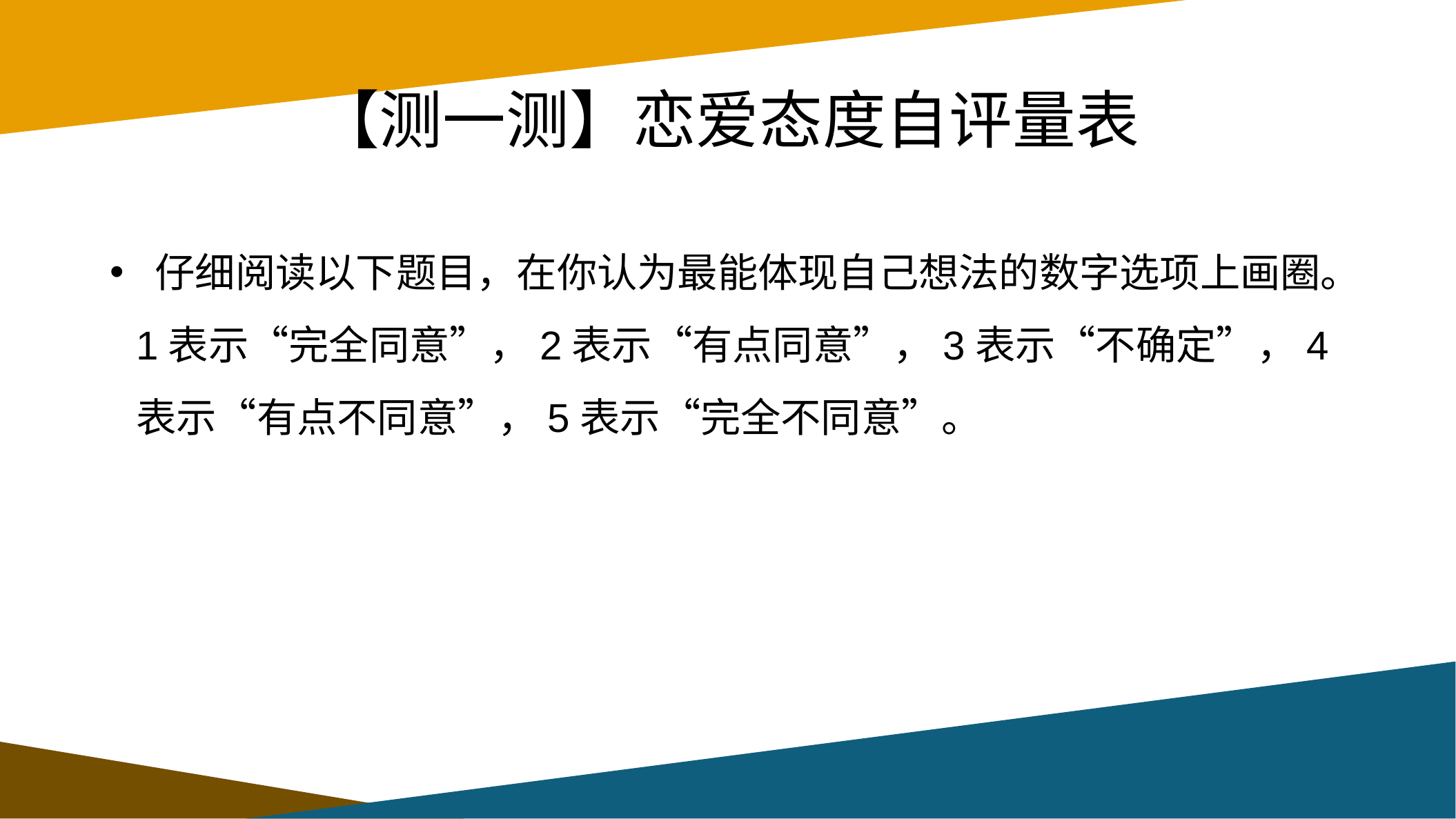

# 【测一测】恋爱态度自评量表
 仔细阅读以下题目，在你认为最能体现自己想法的数字选项上画圈。1表示“完全同意”，2表示“有点同意”，3表示“不确定”，4表示“有点不同意”，5表示“完全不同意”。